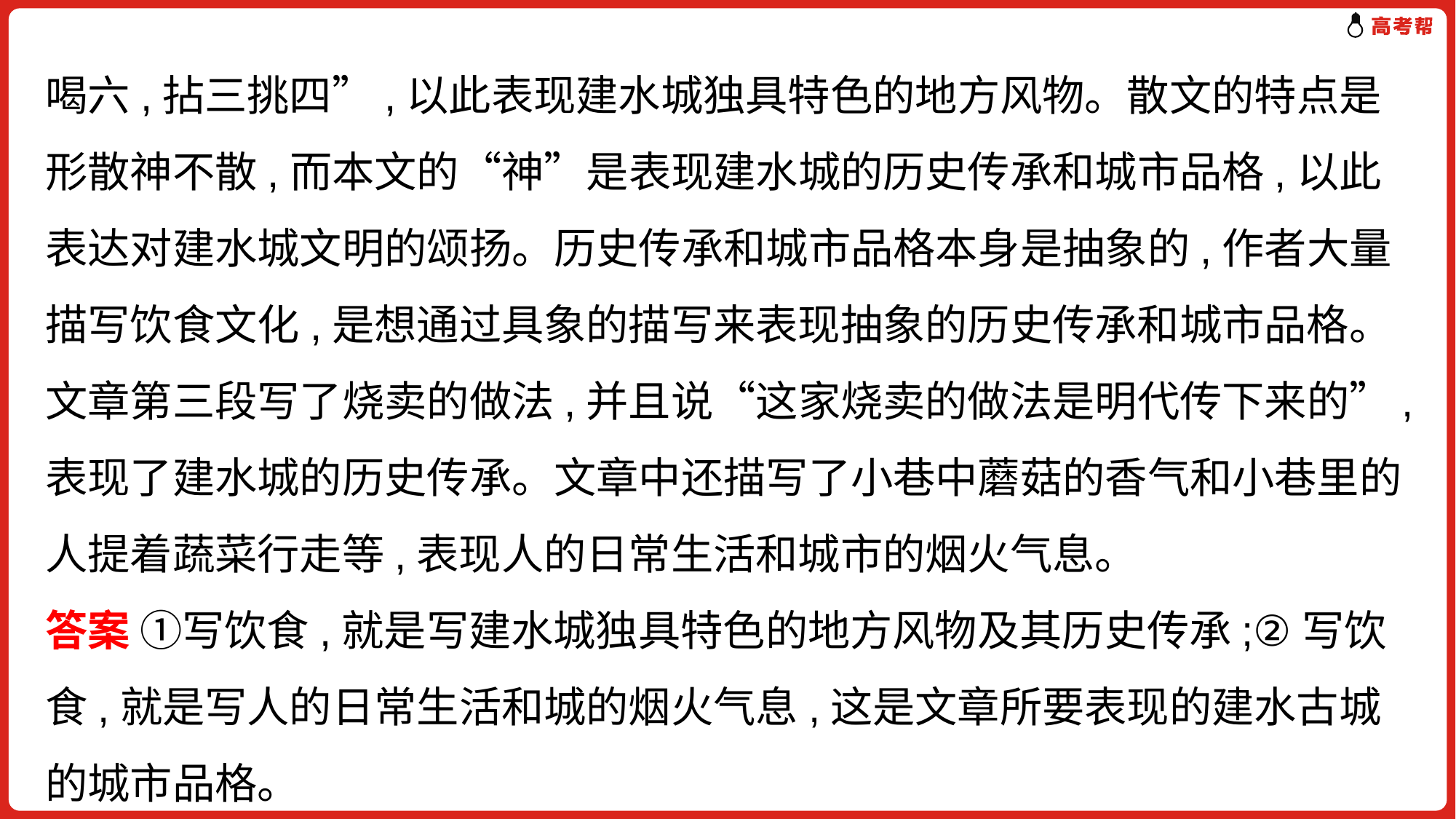

喝六,拈三挑四”,以此表现建水城独具特色的地方风物。散文的特点是形散神不散,而本文的“神”是表现建水城的历史传承和城市品格,以此表达对建水城文明的颂扬。历史传承和城市品格本身是抽象的,作者大量描写饮食文化,是想通过具象的描写来表现抽象的历史传承和城市品格。文章第三段写了烧卖的做法,并且说“这家烧卖的做法是明代传下来的”,表现了建水城的历史传承。文章中还描写了小巷中蘑菇的香气和小巷里的人提着蔬菜行走等,表现人的日常生活和城市的烟火气息。
答案 ①写饮食,就是写建水城独具特色的地方风物及其历史传承;②写饮食,就是写人的日常生活和城的烟火气息,这是文章所要表现的建水古城的城市品格。